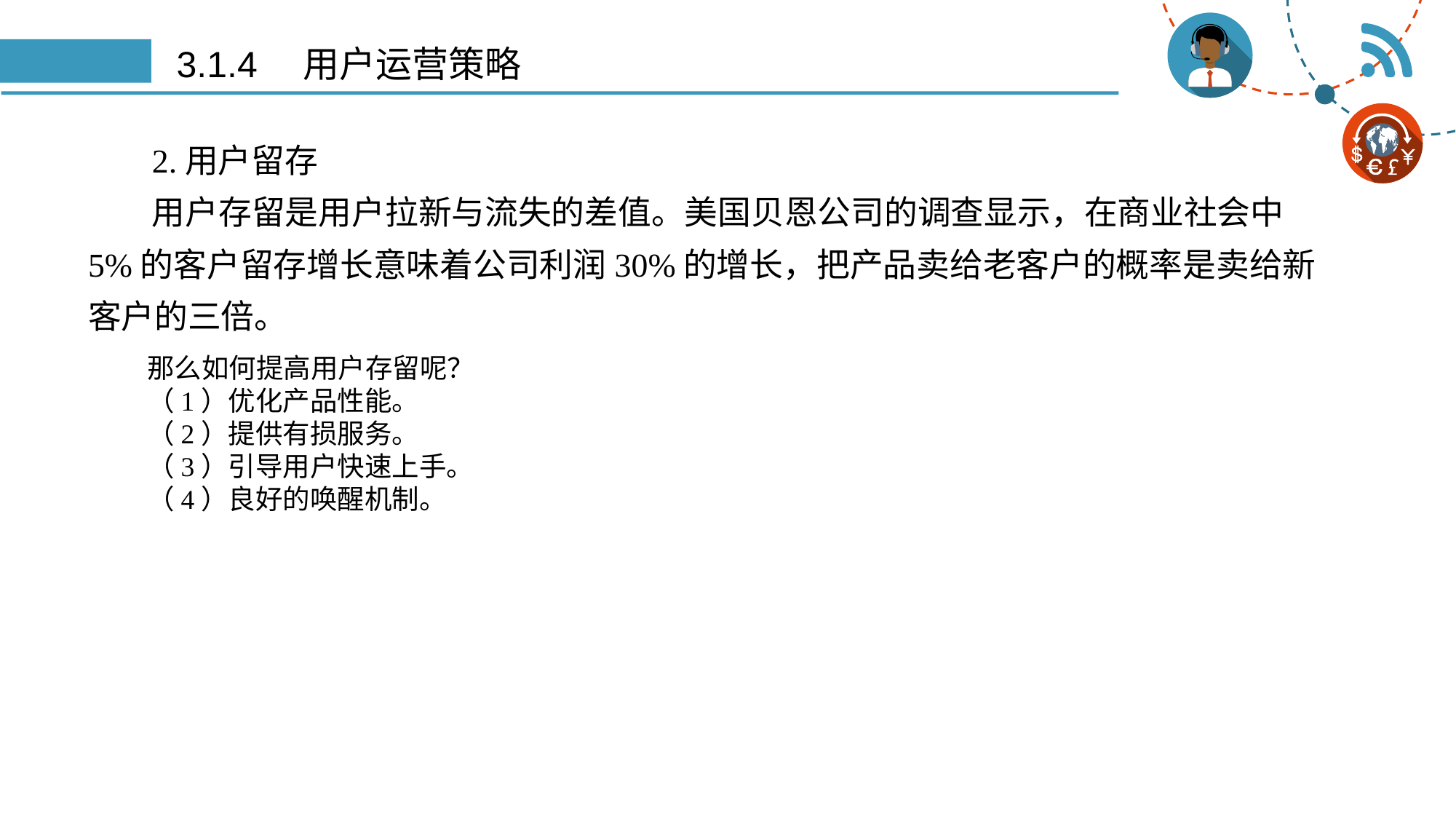

# 3.1.4　用户运营策略
2.用户留存
用户存留是用户拉新与流失的差值。美国贝恩公司的调查显示，在商业社会中5%的客户留存增长意味着公司利润30%的增长，把产品卖给老客户的概率是卖给新客户的三倍。
那么如何提高用户存留呢？
（1）优化产品性能。
（2）提供有损服务。
（3）引导用户快速上手。
（4）良好的唤醒机制。